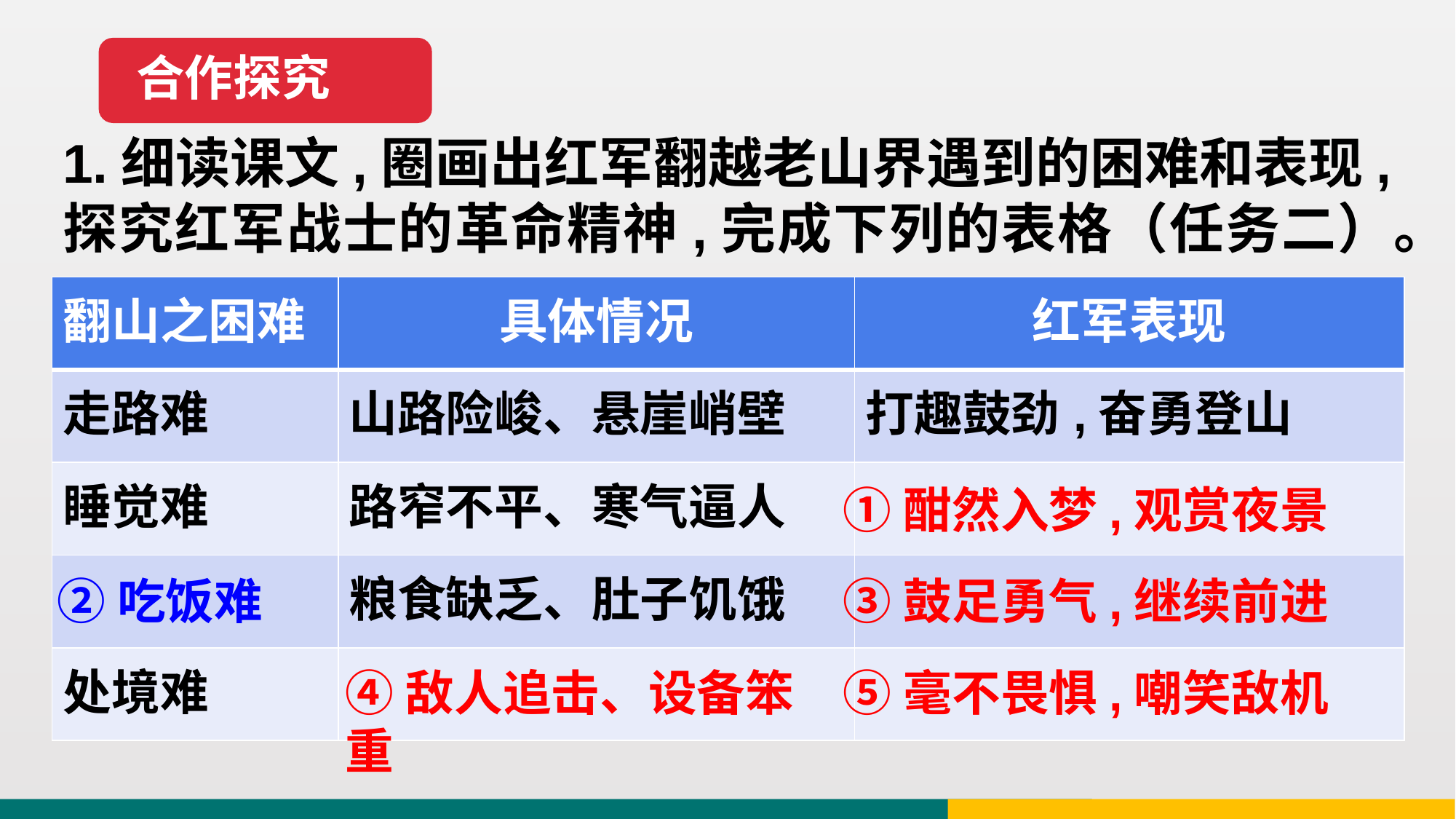

合作探究
1.细读课文,圈画出红军翻越老山界遇到的困难和表现,探究红军战士的革命精神,完成下列的表格（任务二）。

| 翻山之困难 | 具体情况 | 红军表现 |
| --- | --- | --- |
| 走路难 | 山路险峻、悬崖峭壁 | 打趣鼓劲,奋勇登山 |
| 睡觉难 | 路窄不平、寒气逼人 |  |
|  | 粮食缺乏、肚子饥饿 |  |
| 处境难 |  |  |
①酣然入梦,观赏夜景
②吃饭难
③鼓足勇气,继续前进
④敌人追击、设备笨重
⑤毫不畏惧,嘲笑敌机